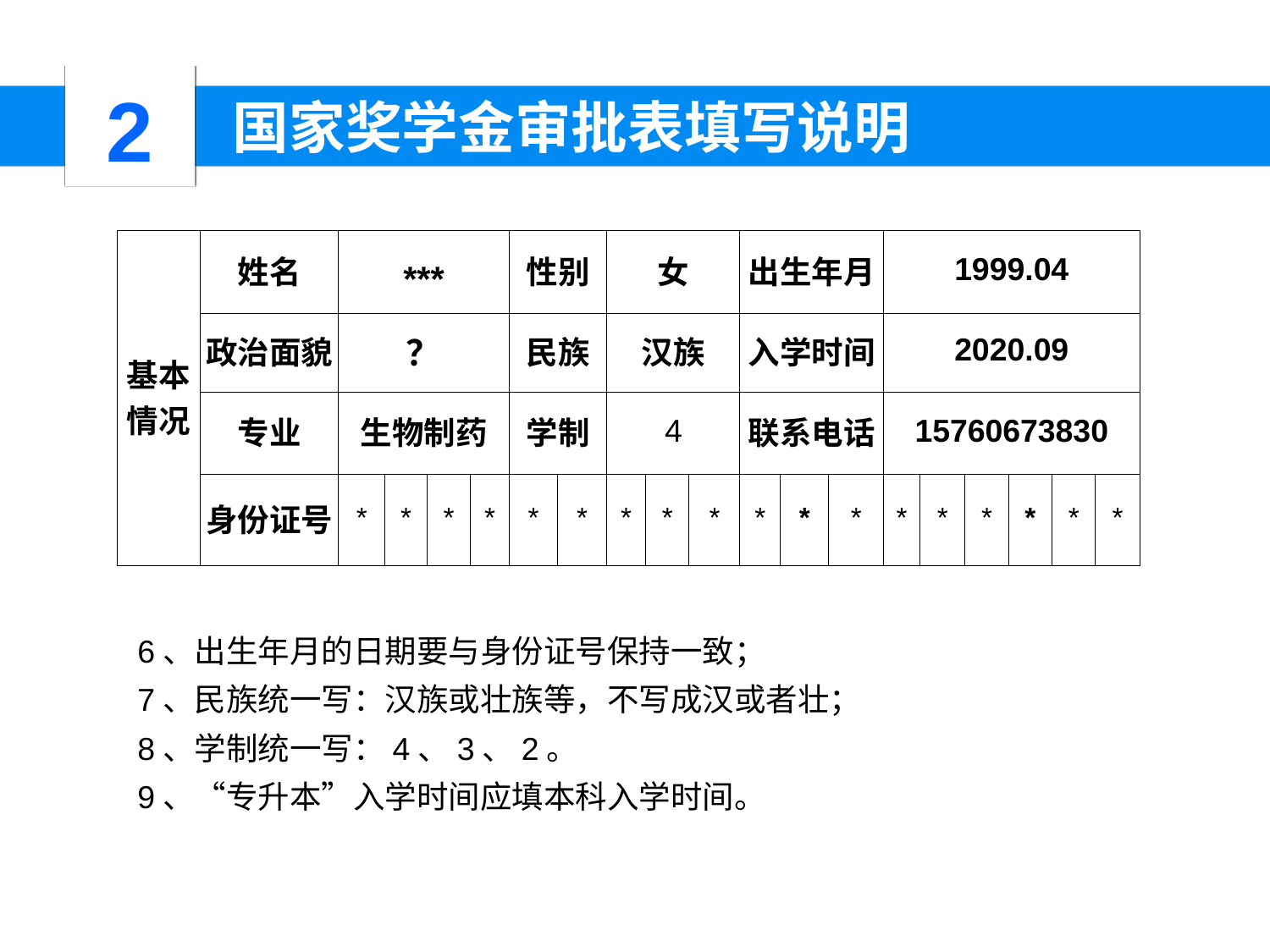

2
                国家奖学金审批表填写说明
| 基本 情况 | 姓名 | \*\*\* |  |  |  | 性别 |  | 女 |  |  | 出生年月 |  |  | 1999.04 |  |  |  |  |  |
| --- | --- | --- | --- | --- | --- | --- | --- | --- | --- | --- | --- | --- | --- | --- | --- | --- | --- | --- | --- |
|  | 政治面貌 | ？ |  |  |  | 民族 |  | 汉族 |  |  | 入学时间 |  |  | 2020.09 |  |  |  |  |  |
|  | 专业 | 生物制药 |  |  |  | 学制 |  | 4 |  |  | 联系电话 |  |  | 15760673830 |  |  |  |  |  |
|  | 身份证号 | \* | \* | \* | \* | \* | \* | \* | \* | \* | \* | \* | \* | \* | \* | \* | \* | \* | \* |

6、出生年月的日期要与身份证号保持一致；
7、民族统一写：汉族或壮族等，不写成汉或者壮；
8、学制统一写：4、3、2。
9、“专升本”入学时间应填本科入学时间。